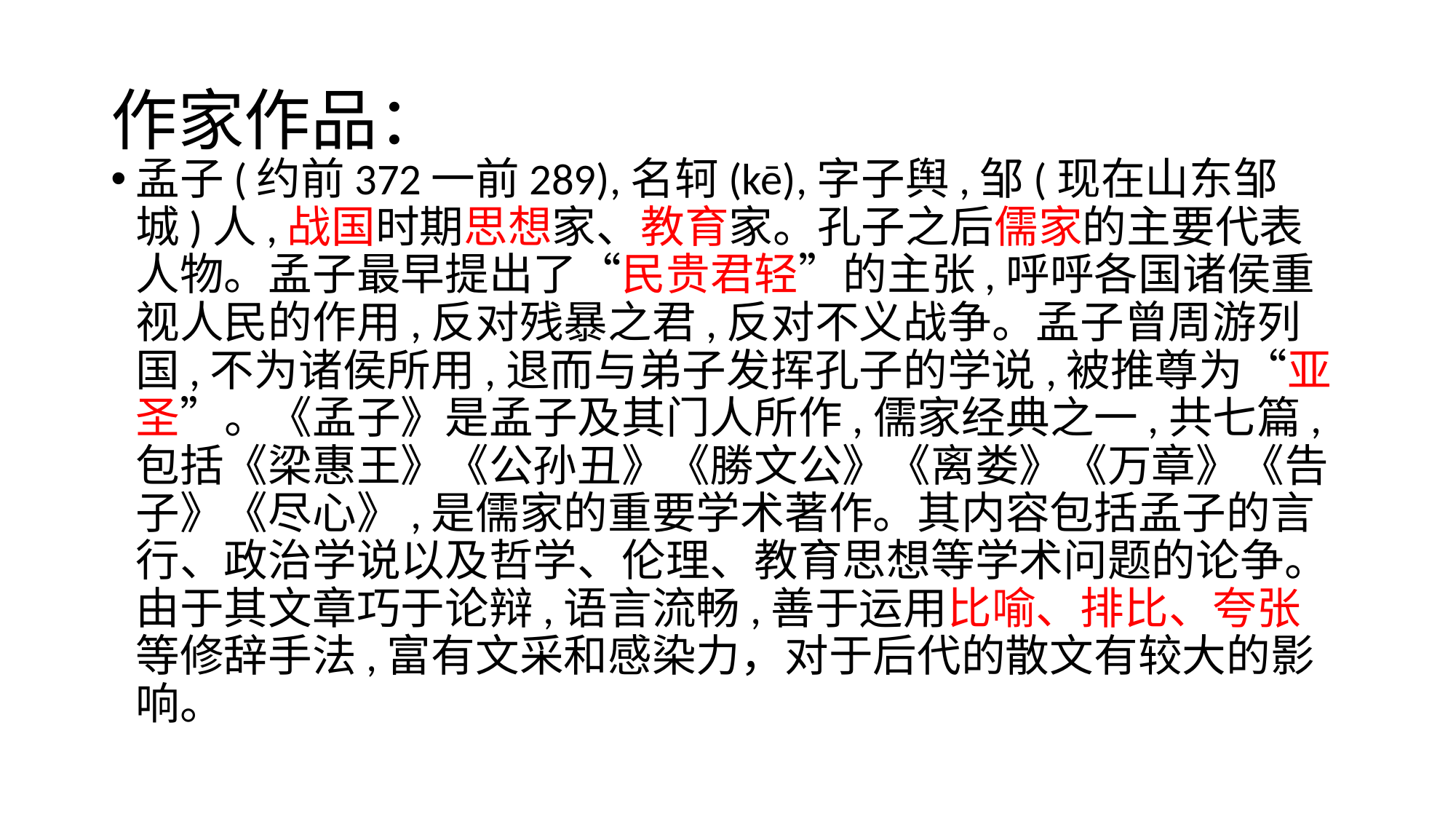

# 作家作品：
孟子(约前372一前289),名轲(kē),字子舆,邹(现在山东邹城)人,战国时期思想家、教育家。孔子之后儒家的主要代表人物。孟子最早提出了“民贵君轻”的主张,呼呼各国诸侯重视人民的作用,反对残暴之君,反对不义战争。孟子曾周游列国,不为诸侯所用,退而与弟子发挥孔子的学说,被推尊为“亚圣”。《孟子》是孟子及其门人所作,儒家经典之一,共七篇,包括《梁惠王》《公孙丑》《勝文公》《离娄》《万章》《告子》《尽心》,是儒家的重要学术著作。其内容包括孟子的言行、政治学说以及哲学、伦理、教育思想等学术问题的论争。由于其文章巧于论辩,语言流畅,善于运用比喻、排比、夸张等修辞手法,富有文采和感染力，对于后代的散文有较大的影响。